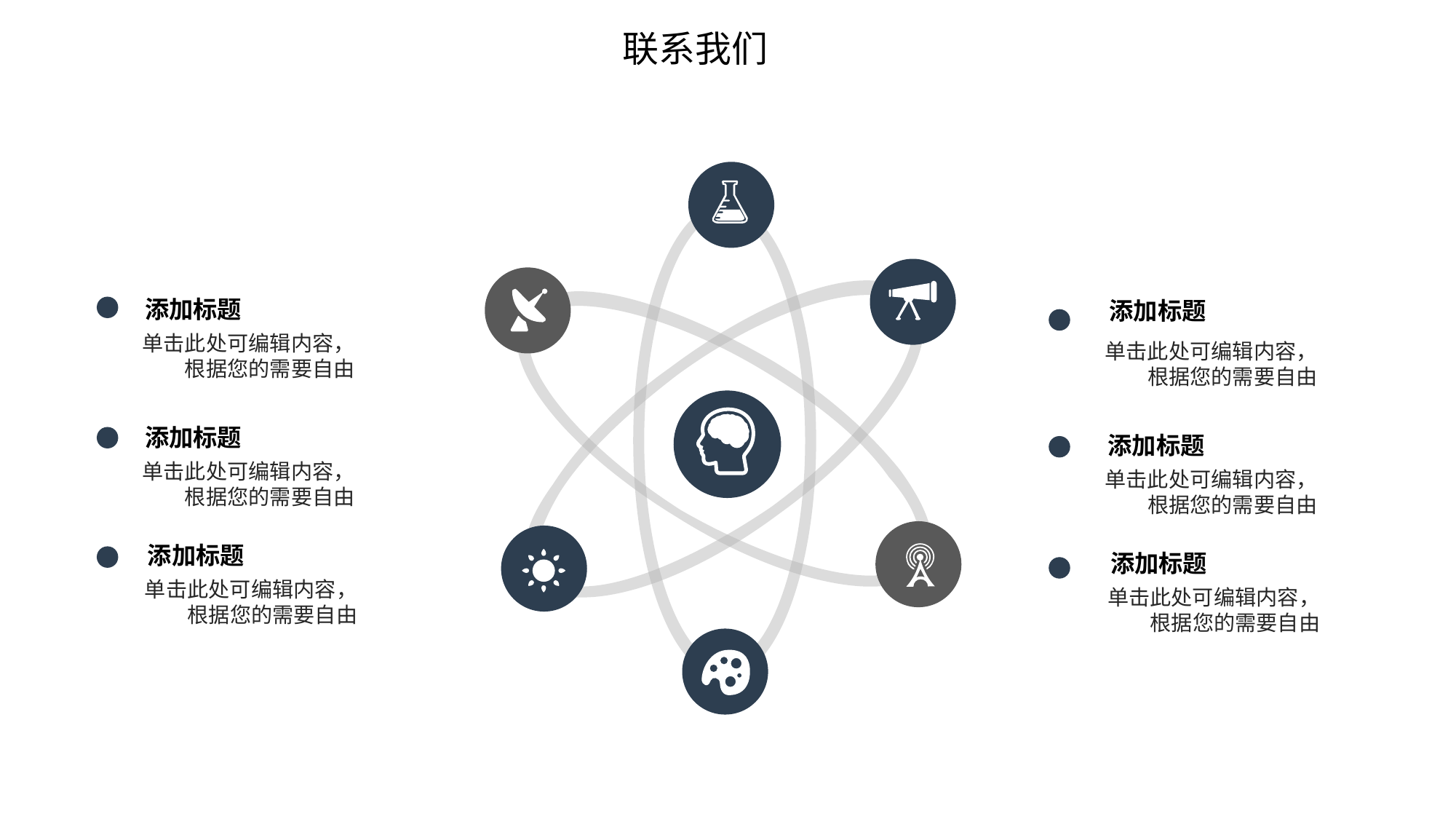

联系我们

添加标题

添加标题

单击此处可编辑内容，根据您的需要自由
单击此处可编辑内容，根据您的需要自由

添加标题
添加标题

单击此处可编辑内容，根据您的需要自由
单击此处可编辑内容，根据您的需要自由

添加标题
添加标题

单击此处可编辑内容，根据您的需要自由
单击此处可编辑内容，根据您的需要自由